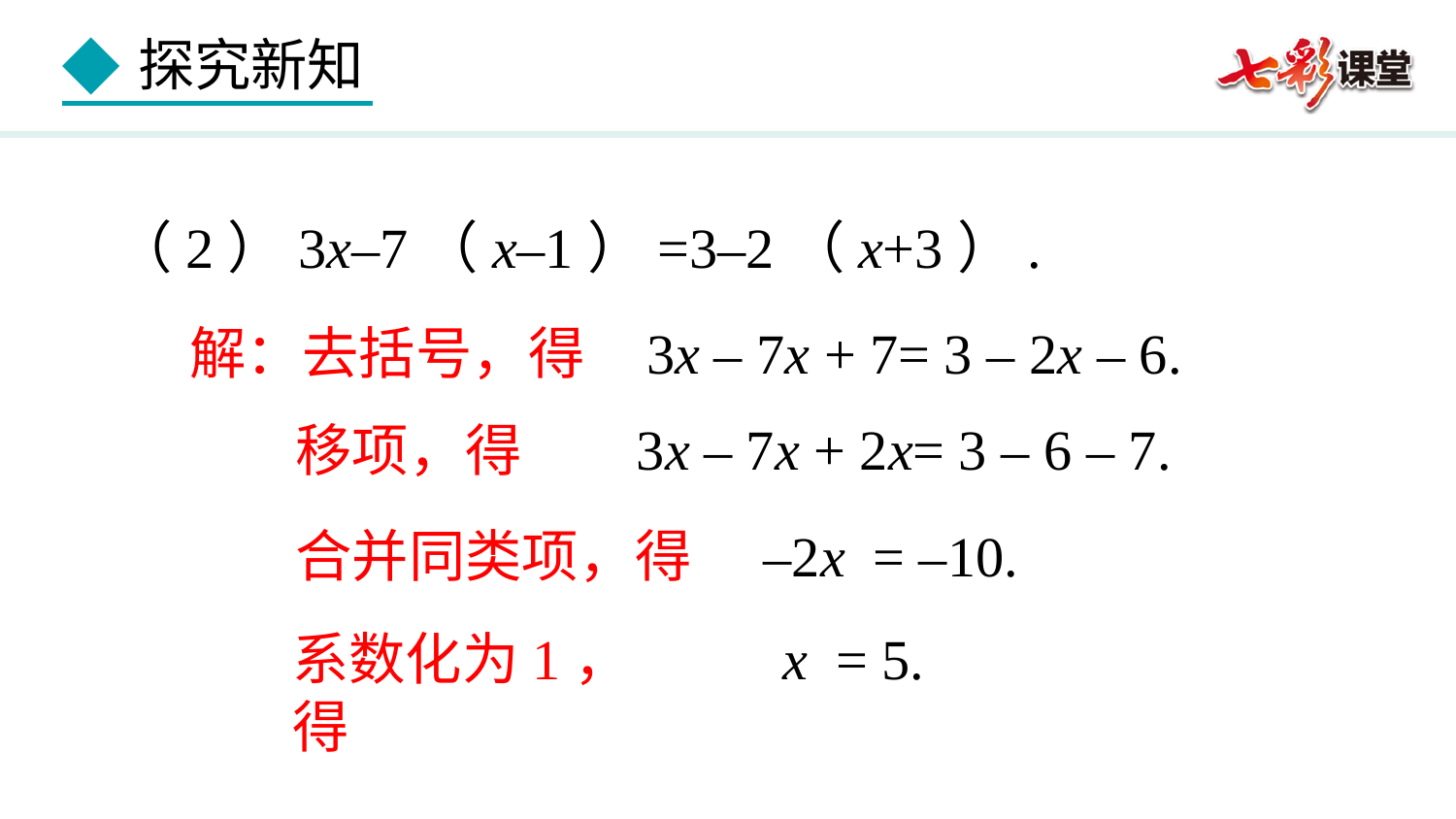

（2）3x–7（x–1）=3–2（x+3）.
3x – 7x + 7= 3 – 2x – 6.
解：去括号，得
3x – 7x + 2x= 3 – 6 – 7.
移项，得
合并同类项，得
 –2x  = –10.
 x  = 5.
系数化为1，得